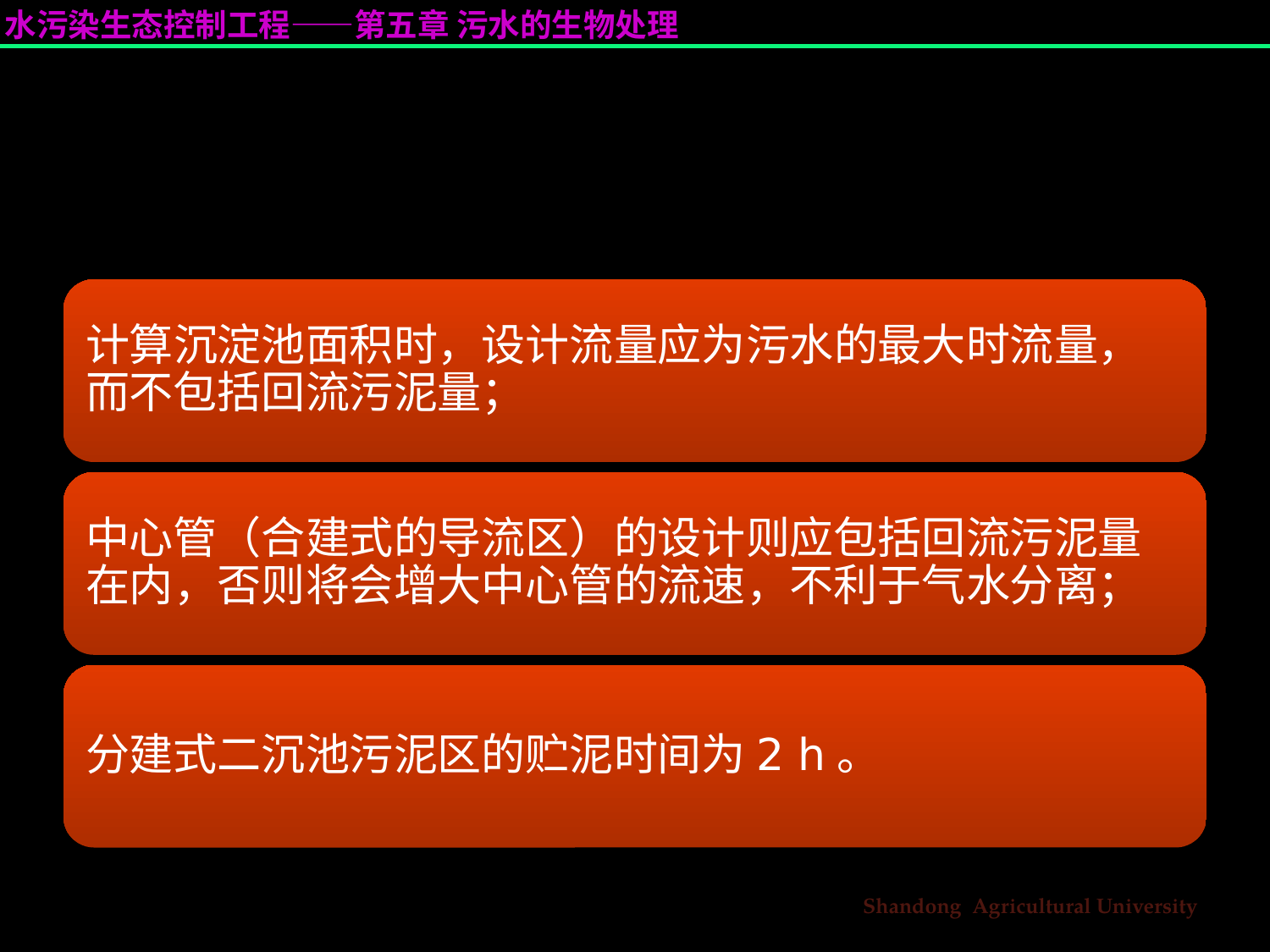

#
计算沉淀池面积时，设计流量应为污水的最大时流量，而不包括回流污泥量；
中心管（合建式的导流区）的设计则应包括回流污泥量在内，否则将会增大中心管的流速，不利于气水分离；
分建式二沉池污泥区的贮泥时间为2 h。